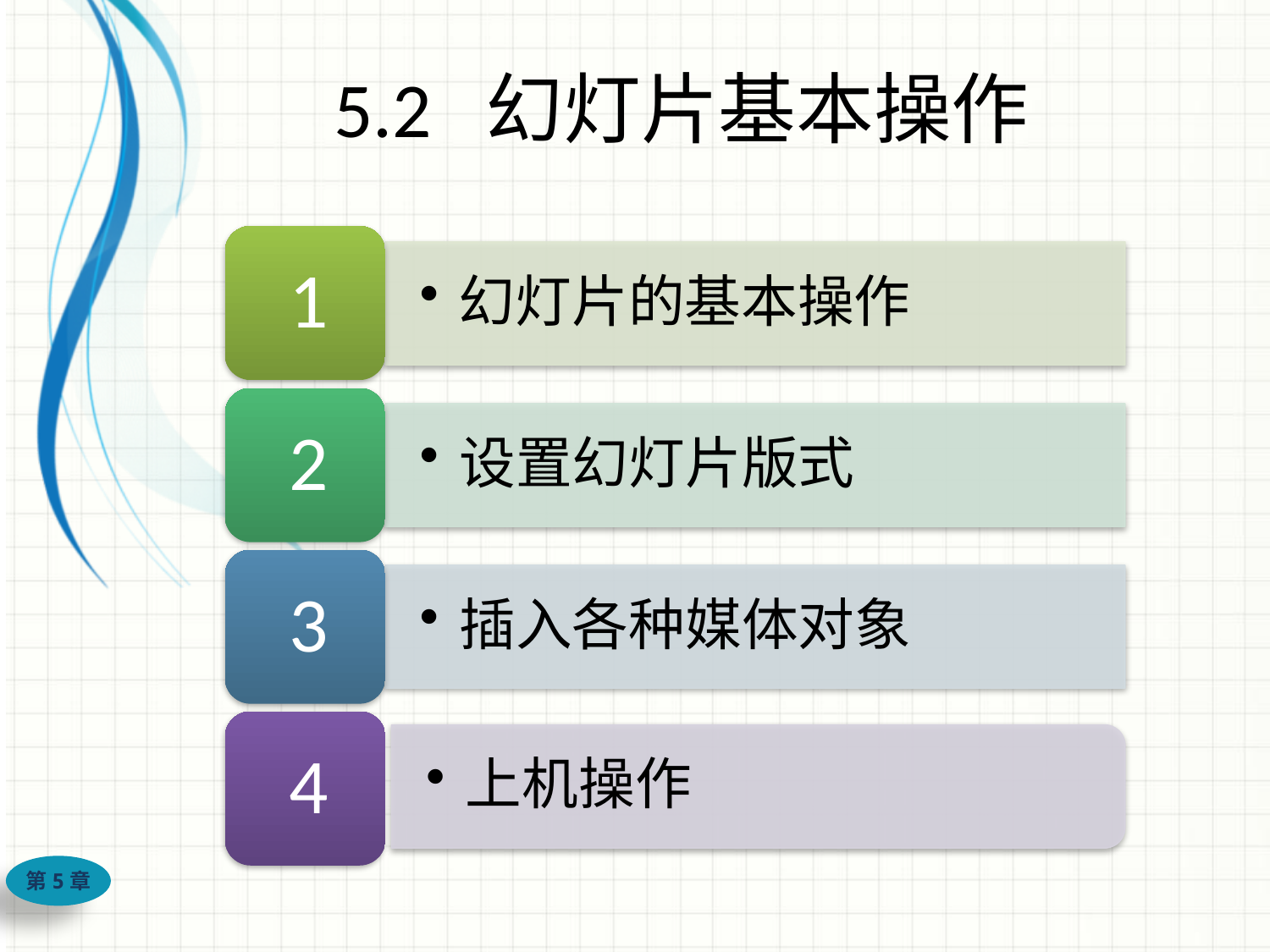

5.2  幻灯片基本操作
幻灯片的基本操作
1
设置幻灯片版式
2
插入各种媒体对象
3
上机操作
4